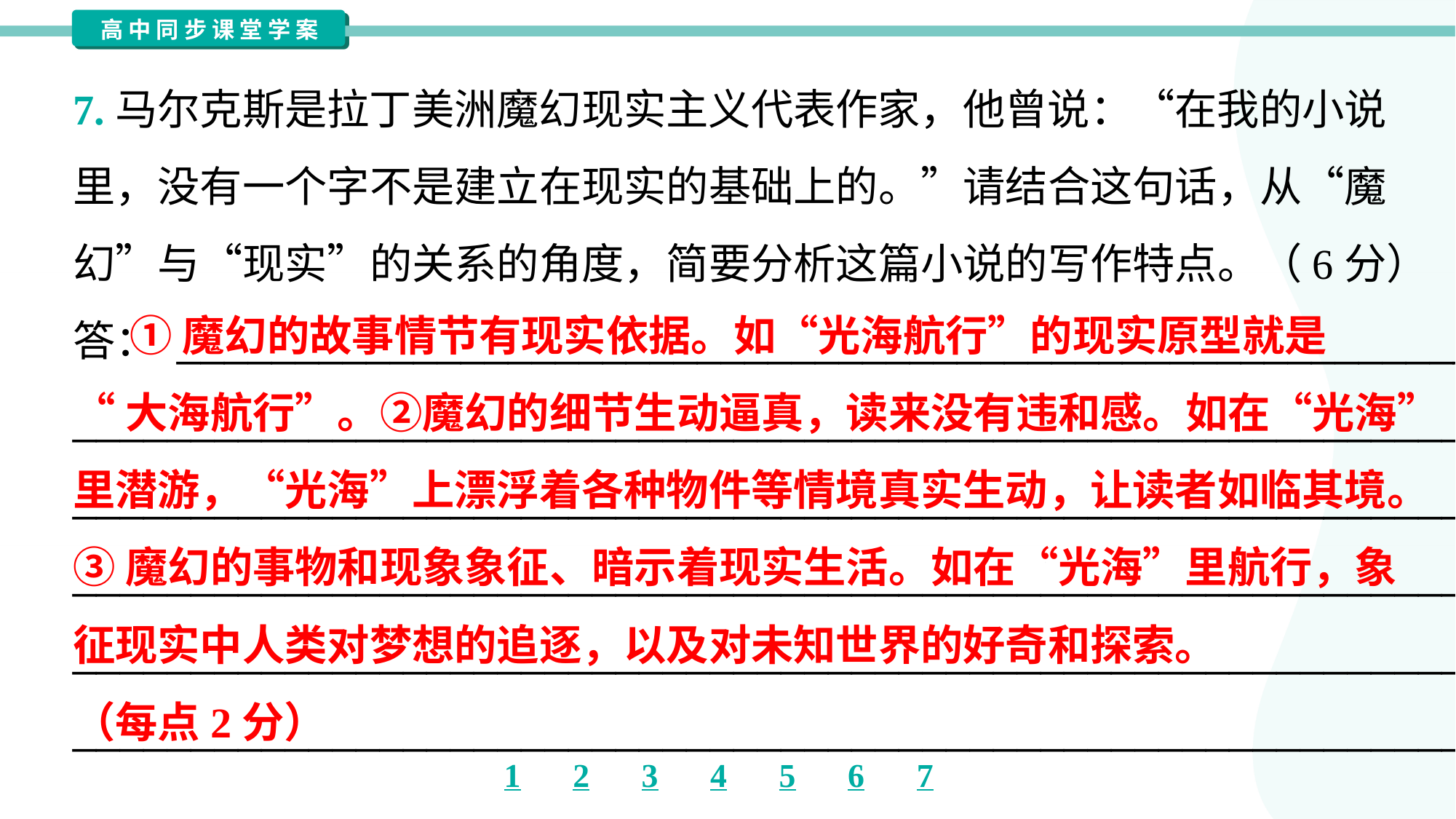

7.马尔克斯是拉丁美洲魔幻现实主义代表作家，他曾说：“在我的小说
里，没有一个字不是建立在现实的基础上的。”请结合这句话，从“魔
幻”与“现实”的关系的角度，简要分析这篇小说的写作特点。（6分）
答： ________________________________________________________
_____________________________________________________________
_____________________________________________________________
_____________________________________________________________
_____________________________________________________________
_____________________________________________________________
      ①魔幻的故事情节有现实依据。如“光海航行”的现实原型就是
“大海航行”。②魔幻的细节生动逼真，读来没有违和感。如在“光海”
里潜游，“光海”上漂浮着各种物件等情境真实生动，让读者如临其境。
③魔幻的事物和现象象征、暗示着现实生活。如在“光海”里航行，象
征现实中人类对梦想的追逐，以及对未知世界的好奇和探索。
（每点2分）